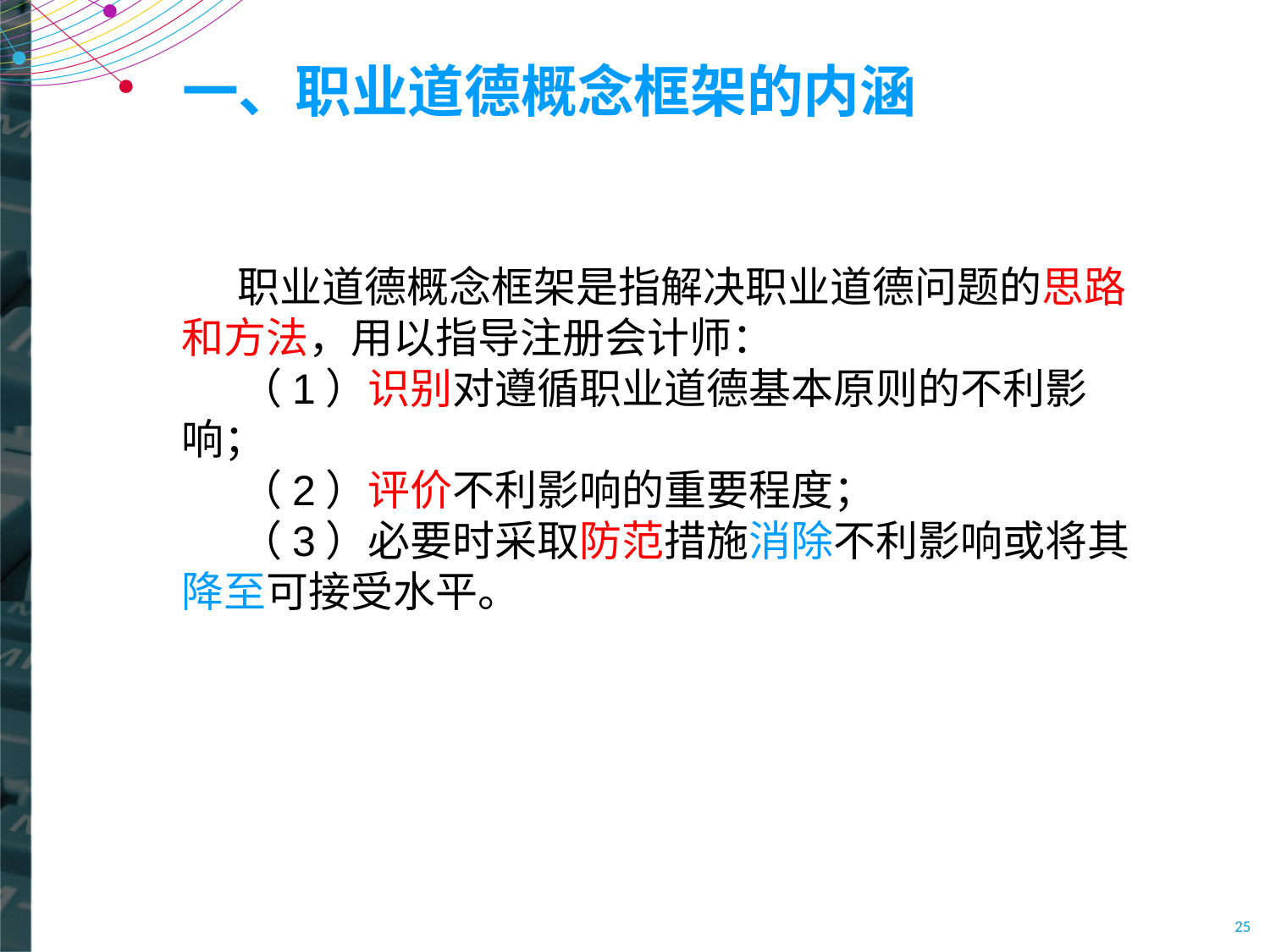

# 一、职业道德概念框架的内涵

      职业道德概念框架是指解决职业道德问题的思路和方法，用以指导注册会计师：
     （1）识别对遵循职业道德基本原则的不利影响；
     （2）评价不利影响的重要程度；
     （3）必要时采取防范措施消除不利影响或将其降至可接受水平。